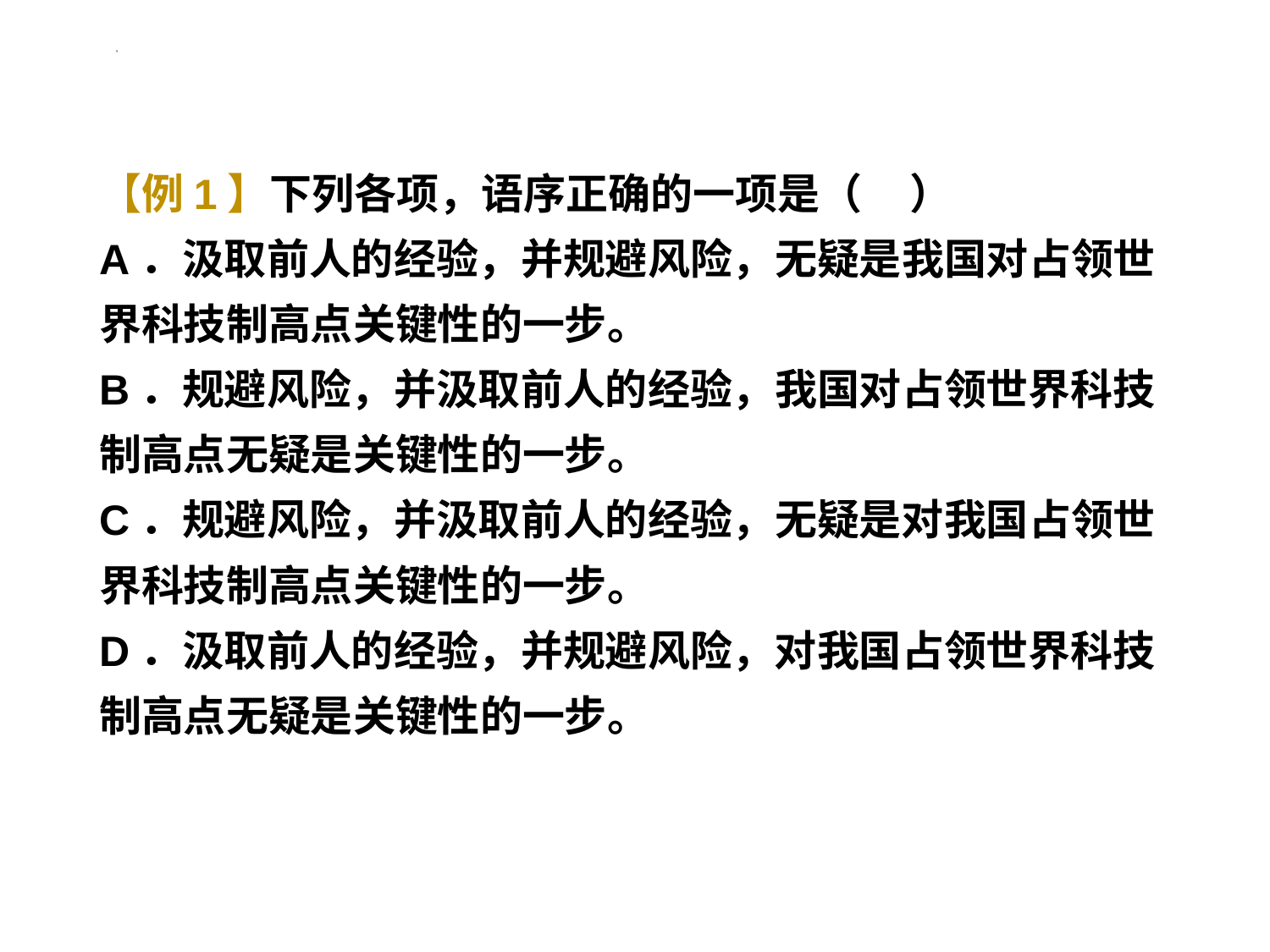

【例1】下列各项，语序正确的一项是（     ）
A．汲取前人的经验，并规避风险，无疑是我国对占领世界科技制高点关键性的一步。
B．规避风险，并汲取前人的经验，我国对占领世界科技制高点无疑是关键性的一步。
C．规避风险，并汲取前人的经验，无疑是对我国占领世界科技制高点关键性的一步。
D．汲取前人的经验，并规避风险，对我国占领世界科技制高点无疑是关键性的一步。